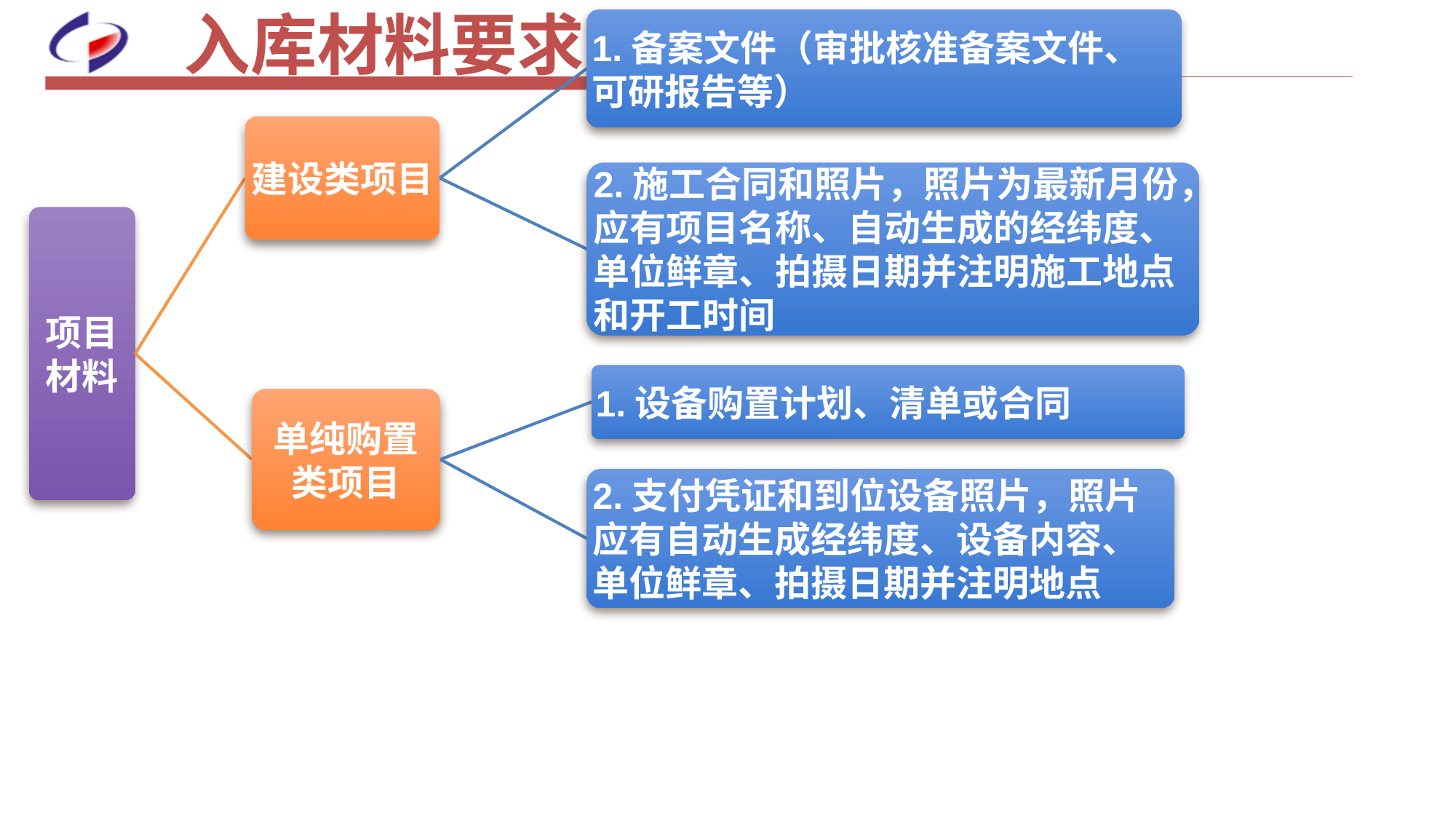

# 入库材料要求
项目材料

建设类项目

1.备案文件（审批核准备案文件、可研报告等）

2.施工合同和照片，照片为最新月份，应有项目名称、自动生成的经纬度、单位鲜章、拍摄日期并注明施工地点和开工时间

单纯购置类项目

1.设备购置计划、清单或合同

2.支付凭证和到位设备照片，照片应有自动生成经纬度、设备内容、单位鲜章、拍摄日期并注明地点